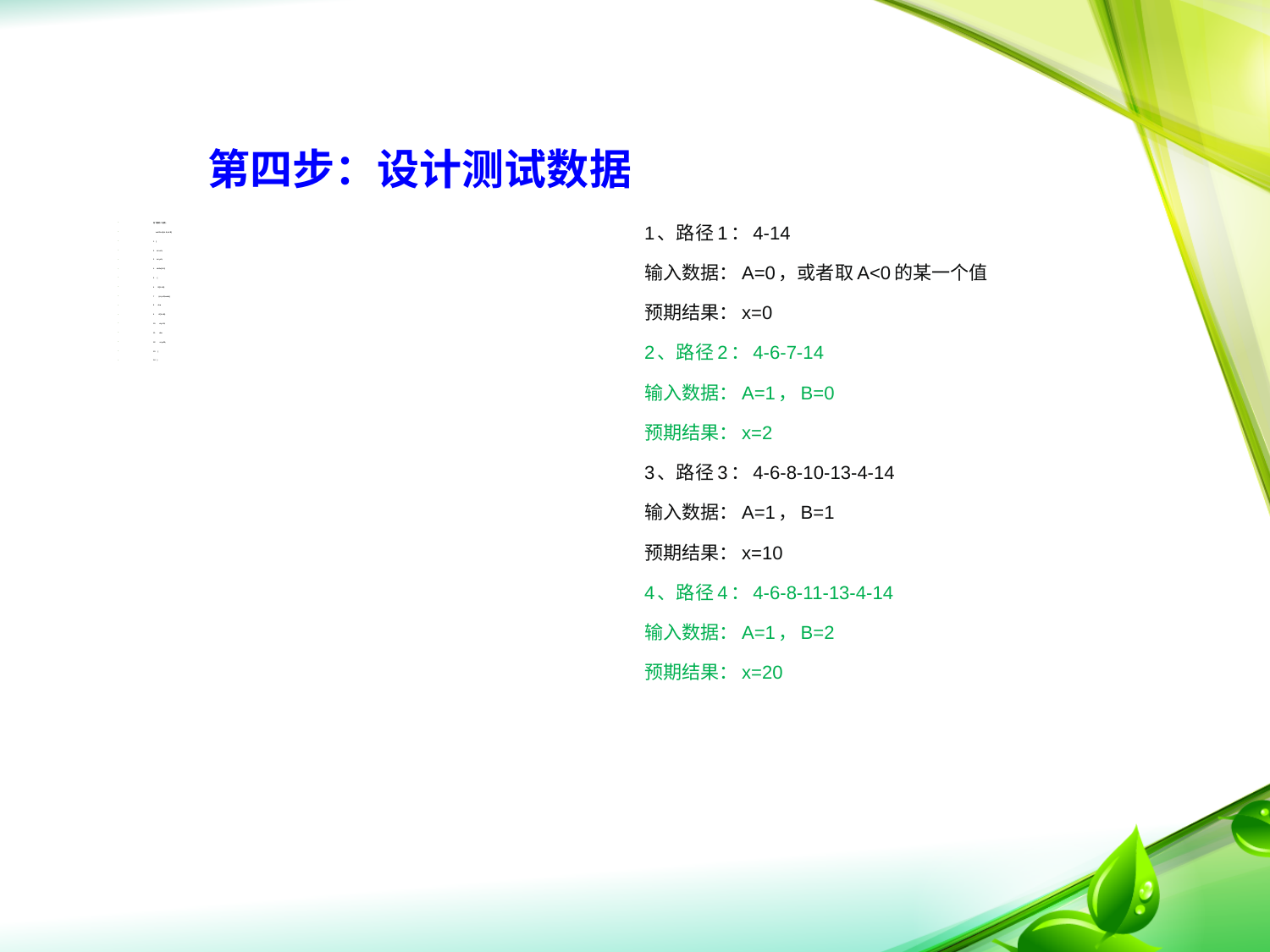

第四步：设计测试数据
有下面的C函数，
     void Sort(int A,int B)
1    {
2      int x=0;
3      int y=0;
4      while(A>0)
5       {
6         If(0==B)
7           {x=y+2;break;}
8         else
9           if(1==B)
10          x=y+10;
11          else
12           x=y+20;
13      }
14     }

1、路径1：4-14
输入数据：A=0，或者取A<0的某一个值
预期结果：x=0
2、路径2：4-6-7-14
输入数据：A=1，B=0
预期结果：x=2
3、路径3：4-6-8-10-13-4-14
输入数据：A=1，B=1
预期结果：x=10
4、路径4：4-6-8-11-13-4-14
输入数据：A=1，B=2
预期结果：x=20